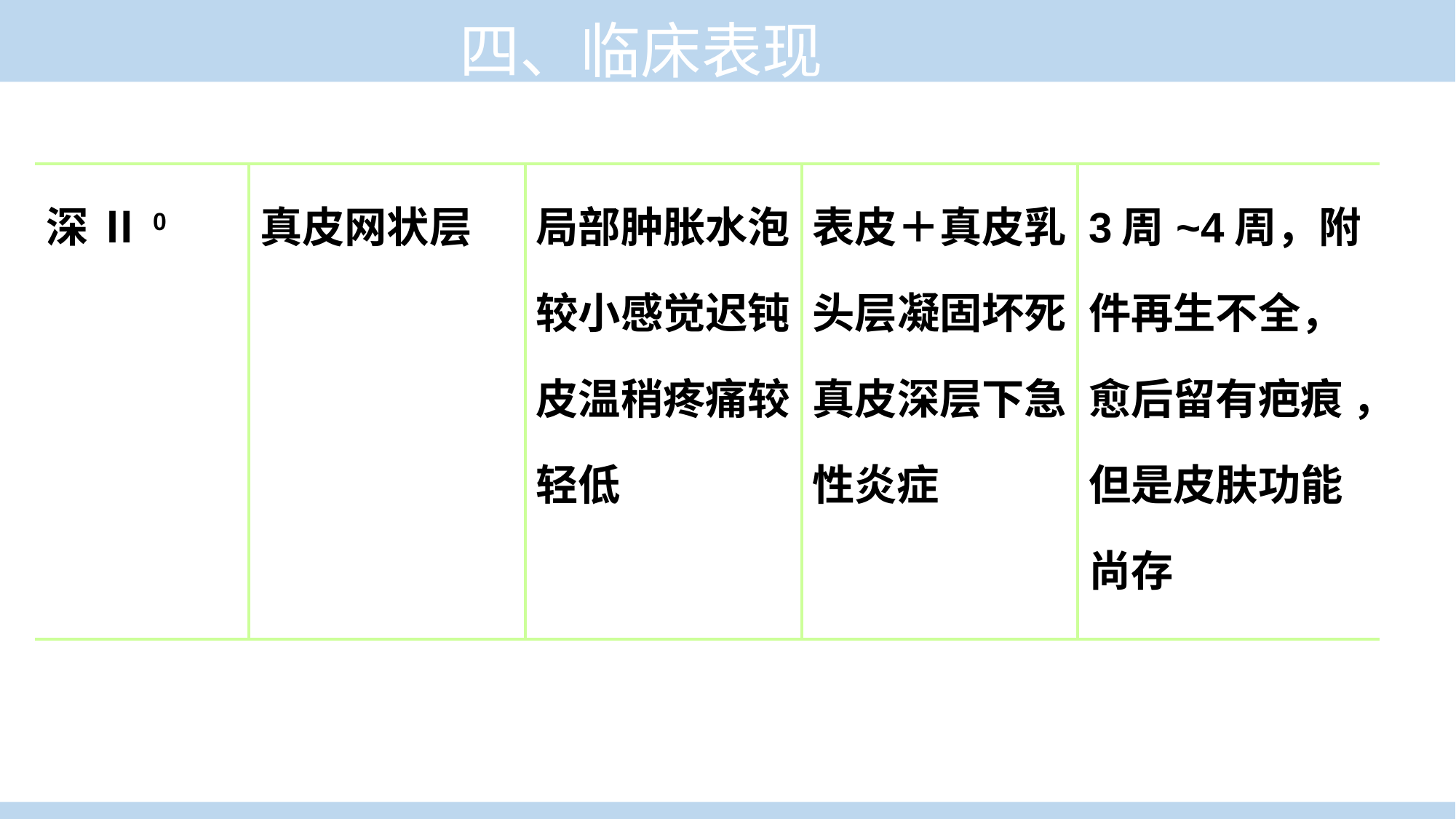

四、临床表现
| 深 Ⅱ0 | 真皮网状层 | 局部肿胀水泡较小感觉迟钝皮温稍疼痛较轻低 | 表皮＋真皮乳头层凝固坏死真皮深层下急性炎症 | 3周~4周，附件再生不全，愈后留有疤痕 ，但是皮肤功能尚存 |
| --- | --- | --- | --- | --- |